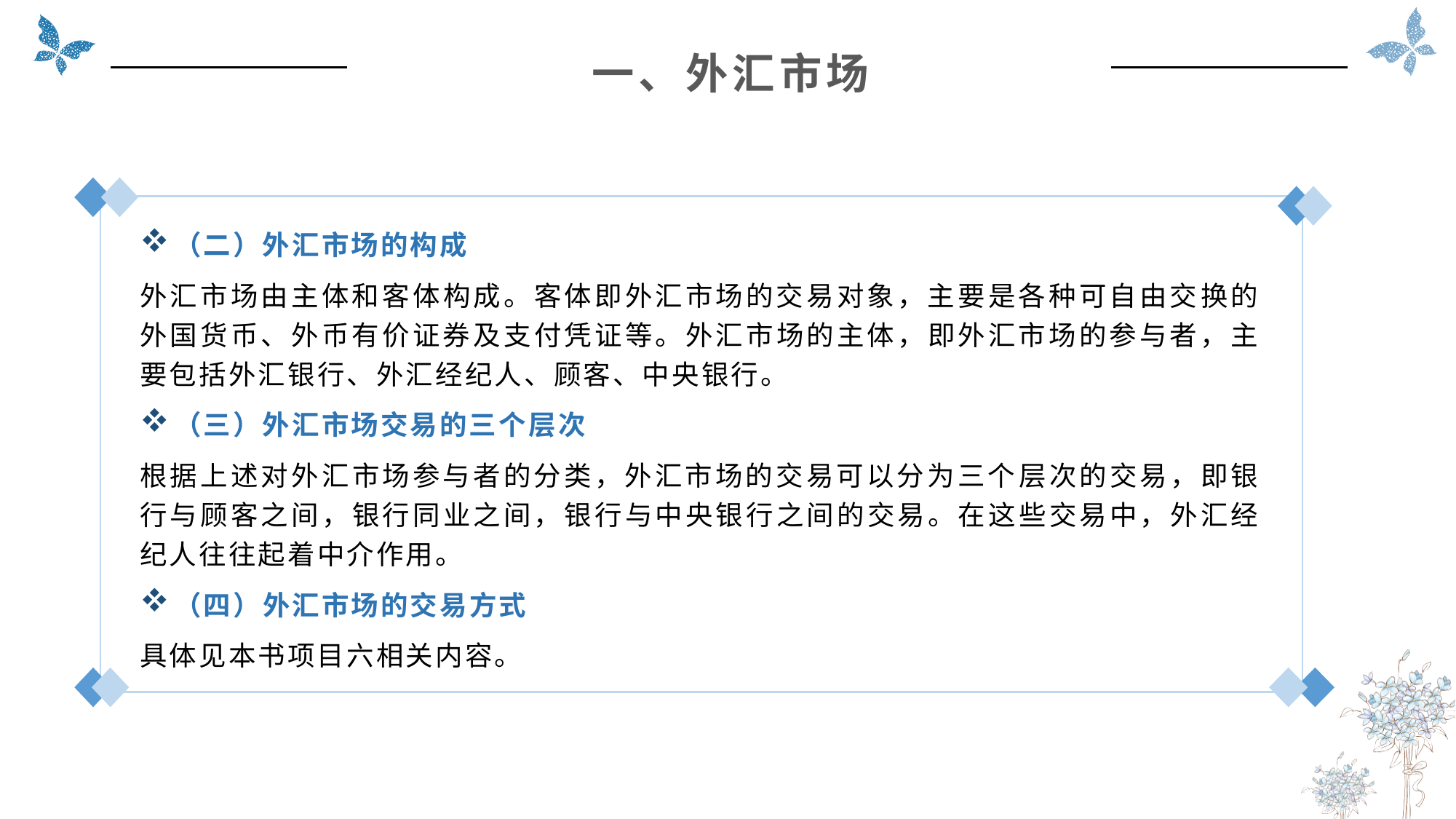

一、外汇市场

（二）外汇市场的构成
外汇市场由主体和客体构成。客体即外汇市场的交易对象，主要是各种可自由交换的外国货币、外币有价证券及支付凭证等。外汇市场的主体，即外汇市场的参与者，主要包括外汇银行、外汇经纪人、顾客、中央银行。
（三）外汇市场交易的三个层次
根据上述对外汇市场参与者的分类，外汇市场的交易可以分为三个层次的交易，即银行与顾客之间，银行同业之间，银行与中央银行之间的交易。在这些交易中，外汇经纪人往往起着中介作用。
（四）外汇市场的交易方式
具体见本书项目六相关内容。